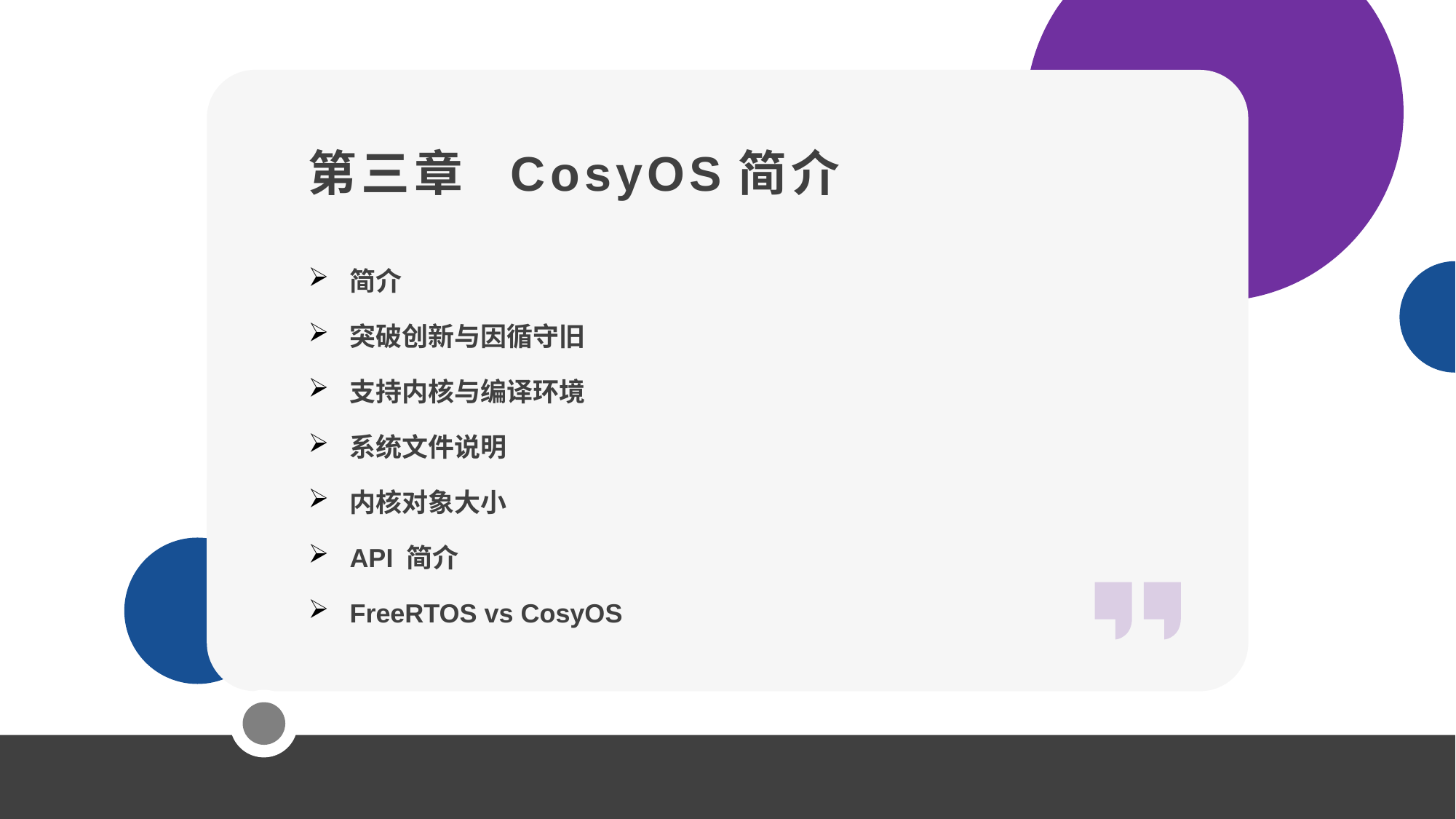

第三章  CosyOS简介
简介
突破创新与因循守旧
支持内核与编译环境
系统文件说明
内核对象大小
API 简介
FreeRTOS vs CosyOS